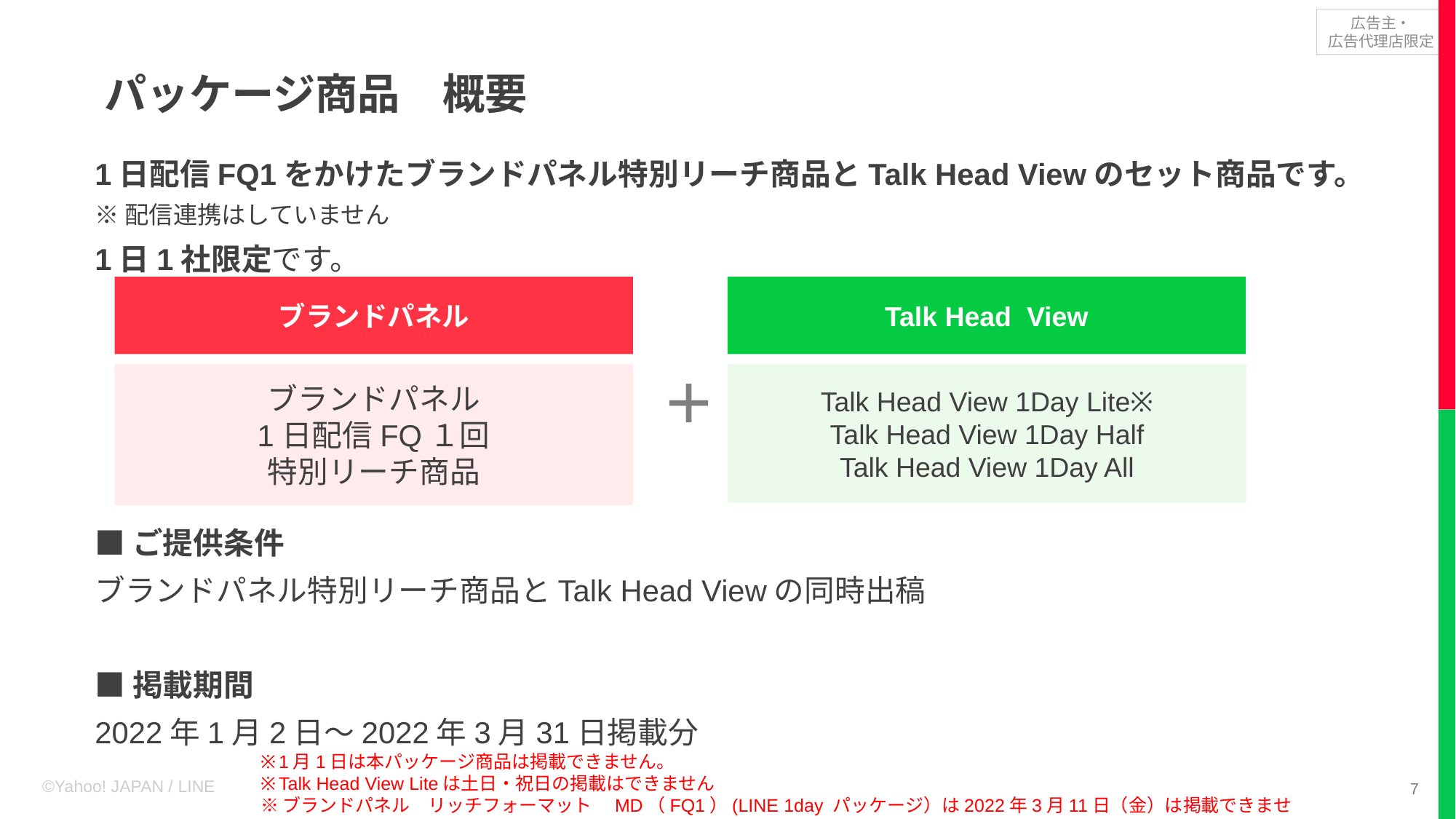

# パッケージ商品　概要
1日配信FQ1をかけたブランドパネル特別リーチ商品とTalk Head Viewのセット商品です。
※配信連携はしていません
1日1社限定です。

■ご提供条件
ブランドパネル特別リーチ商品とTalk Head Viewの同時出稿

■掲載期間
2022年1月2日～2022年3月31日掲載分
ブランドパネル
Talk Head  View
ブランドパネル
1日配信FQ１回
特別リーチ商品
＋
Talk Head View 1Day Lite※
Talk Head View 1Day Half
Talk Head View 1Day All
※1月1日は本パッケージ商品は掲載できません。
※Talk Head View Liteは土日・祝日の掲載はできません
※ブランドパネル　リッチフォーマット　MD（FQ1）(LINE 1day パッケージ）は2022年3月11日（金）は掲載できません。